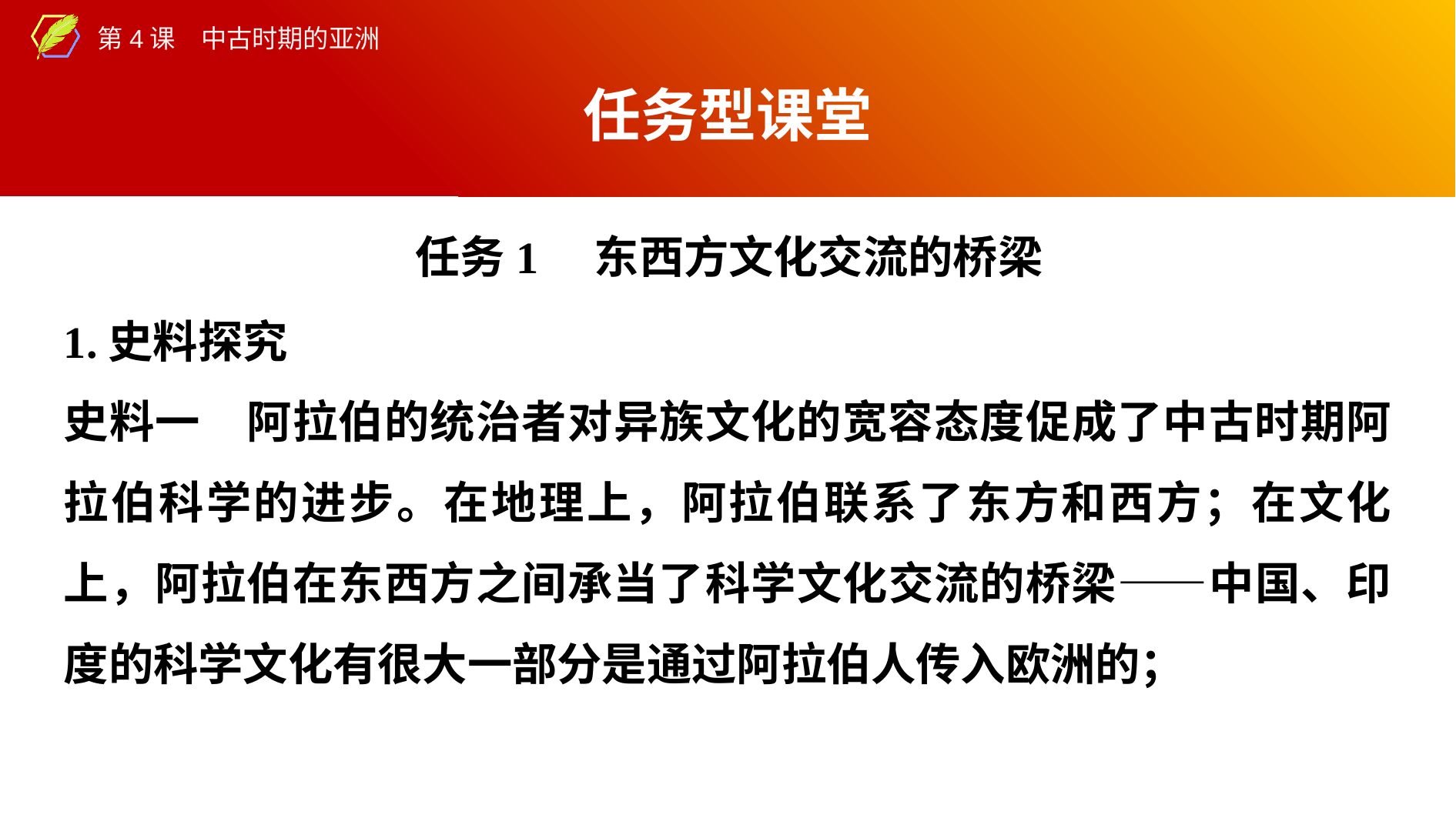

任务型课堂
任务1　东西方文化交流的桥梁
1.史料探究
史料一　阿拉伯的统治者对异族文化的宽容态度促成了中古时期阿拉伯科学的进步。在地理上，阿拉伯联系了东方和西方；在文化上，阿拉伯在东西方之间承当了科学文化交流的桥梁——中国、印度的科学文化有很大一部分是通过阿拉伯人传入欧洲的；